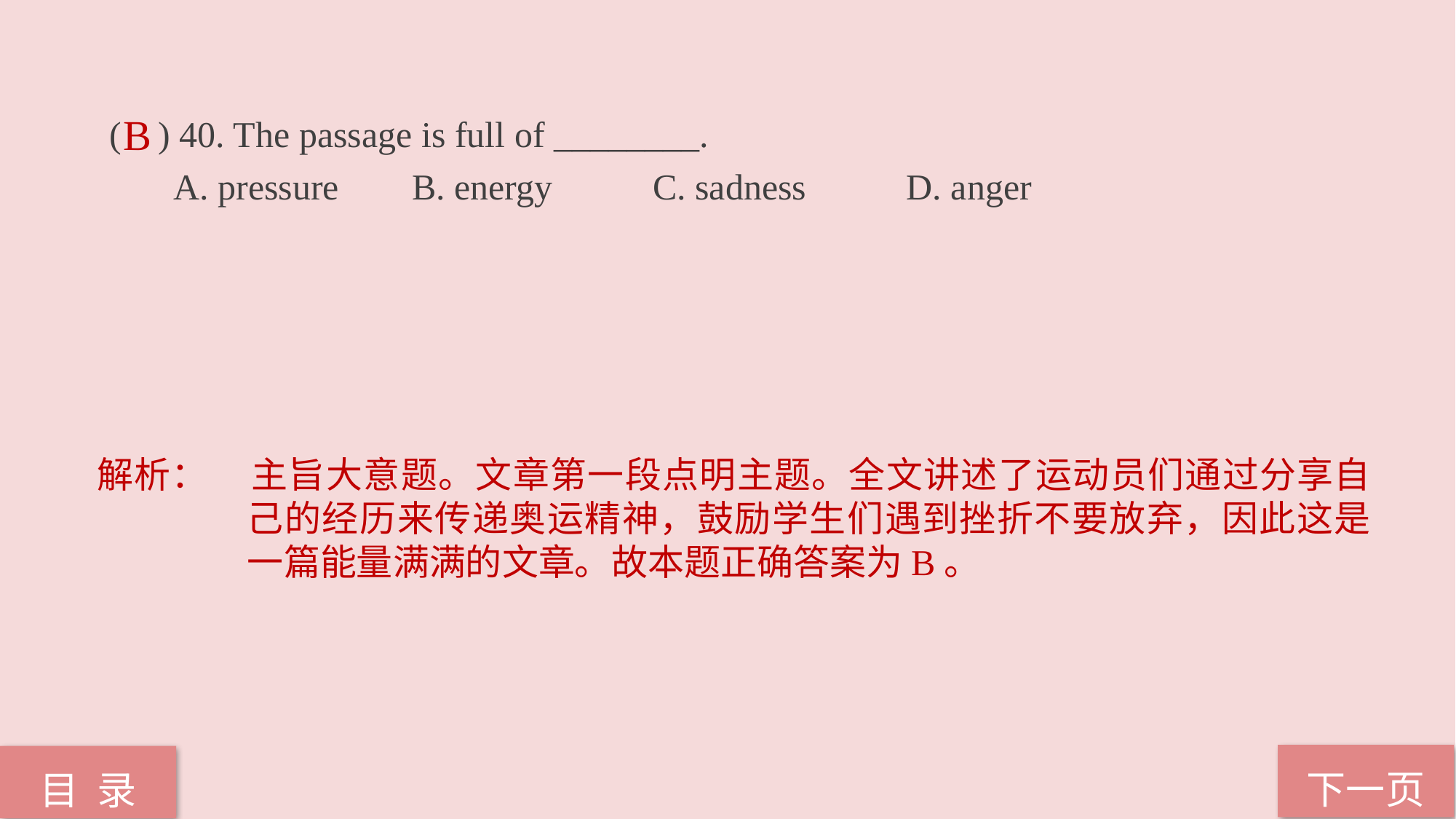

(    ) 40. The passage is full of ________.
       A. pressure        B. energy           C. sadness           D. anger
B
解析：	主旨大意题。文章第一段点明主题。全文讲述了运动员们通过分享自己的经历来传递奥运精神，鼓励学生们遇到挫折不要放弃，因此这是一篇能量满满的文章。故本题正确答案为B。